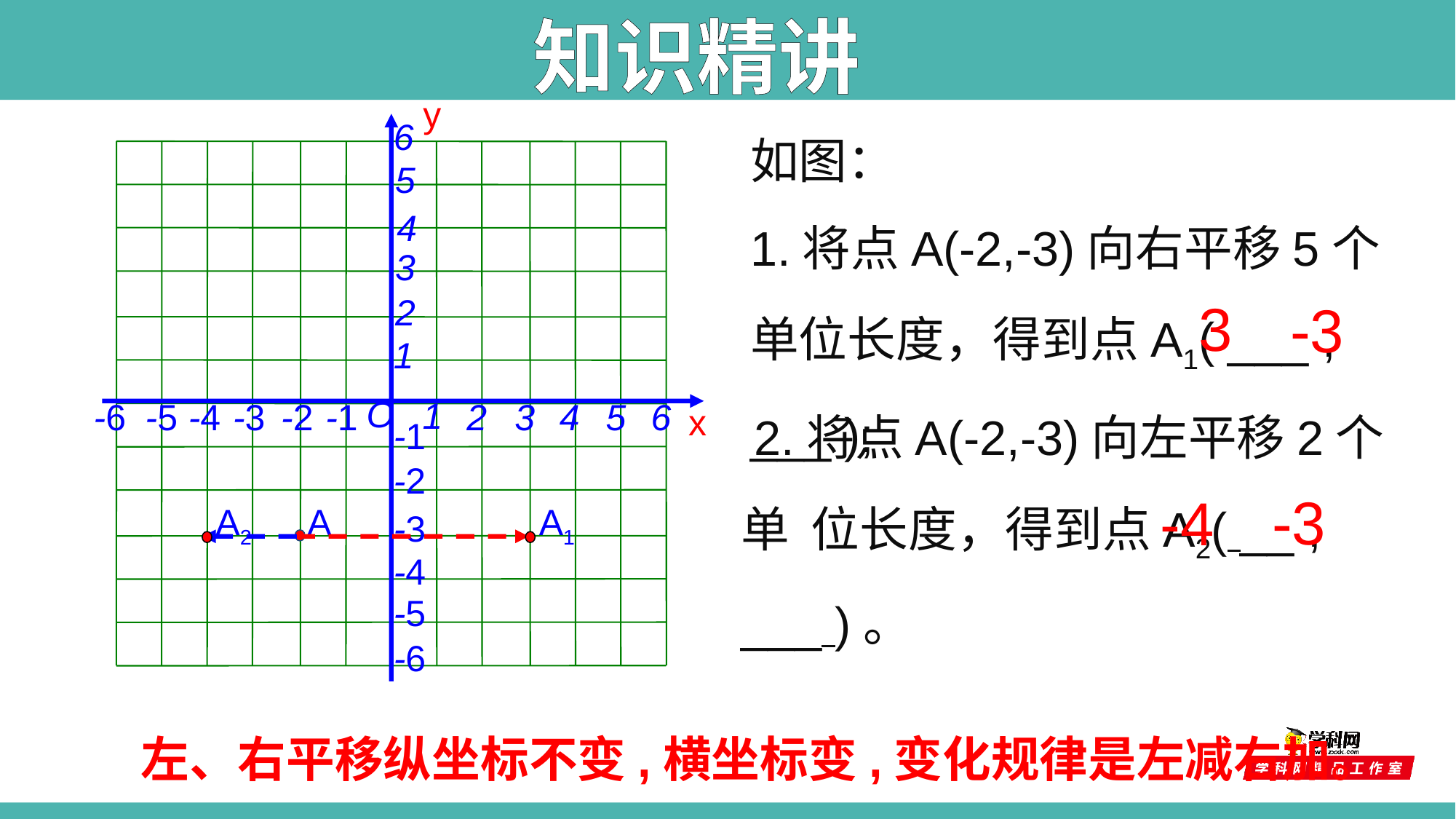

知识精讲
y
如图：
1.将点A(-2,-3)向右平移5个单位长度，得到点A1( ___ , ___ );
6
5
4
3
2
1
-1
-2
-3
-4
-5
-6

3
-3
 2.将点A(-2,-3)向左平移2个单  位长度，得到点A2( __ , ___ )。
O
1
-6
-5
-4
-3
-2
-1
2
3
4
5
6

x

-3
-4
A

A2

A1

左、右平移纵坐标不变,横坐标变,变化规律是左减右加。